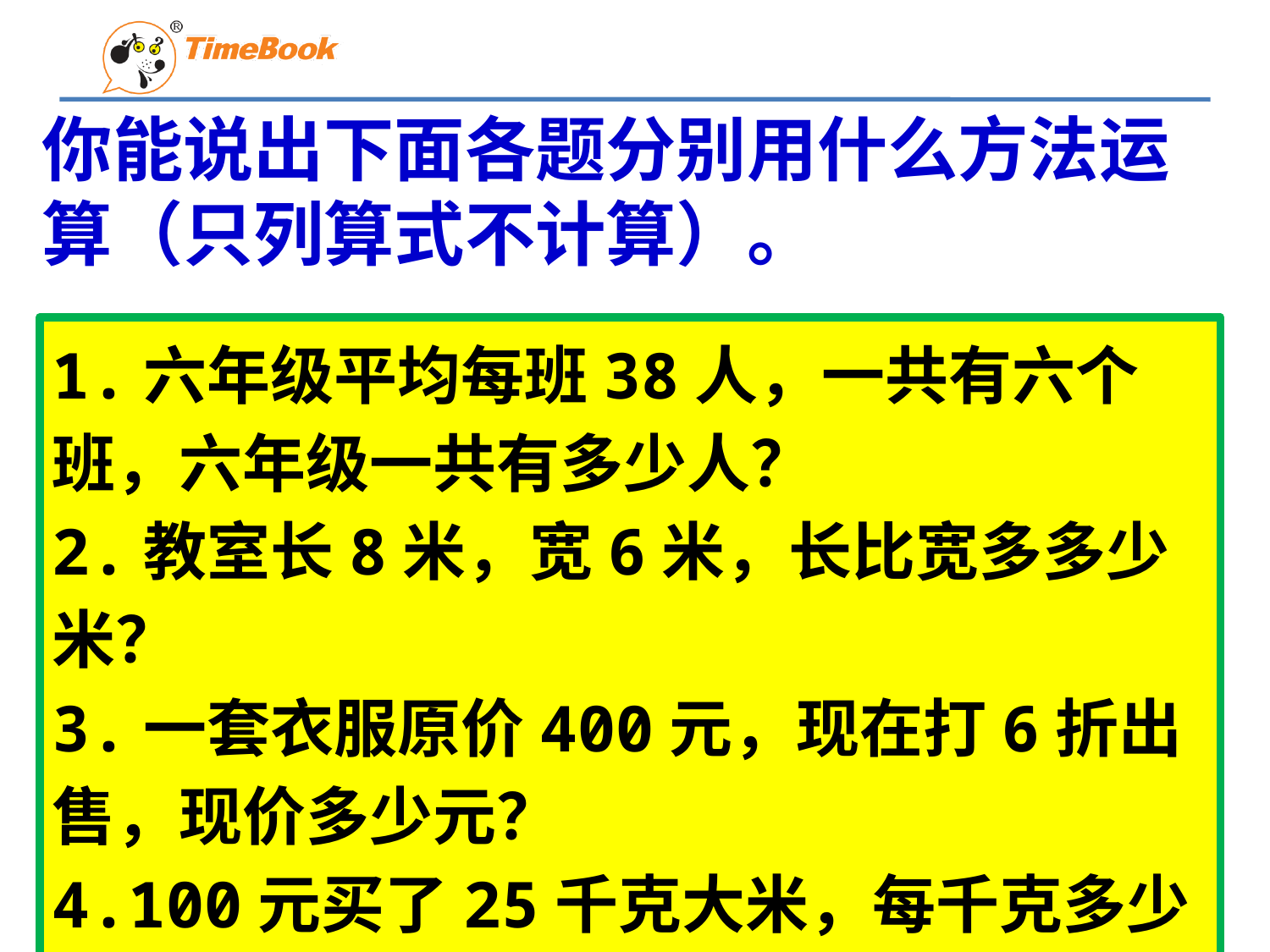

你能说出下面各题分别用什么方法运算（只列算式不计算）。
1.六年级平均每班38人，一共有六个班，六年级一共有多少人？
2.教室长8米，宽6米，长比宽多多少米？
3.一套衣服原价400元，现在打6折出售，现价多少元？
4.100元买了25千克大米，每千克多少元？